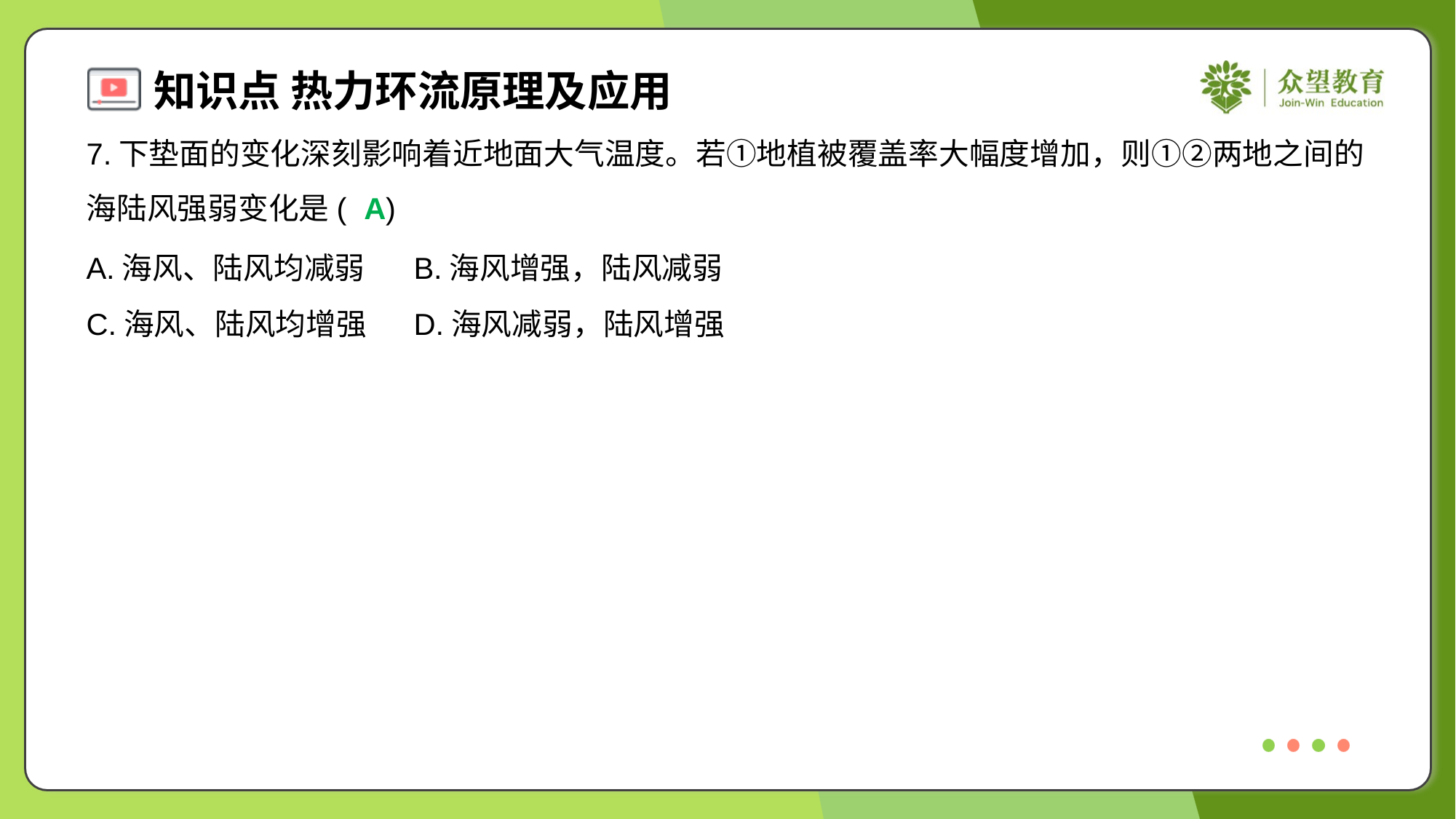

7.下垫面的变化深刻影响着近地面大气温度。若①地植被覆盖率大幅度增加，则①②两地之间的
海陆风强弱变化是(     )
A
A.海风、陆风均减弱	B.海风增强，陆风减弱
C.海风、陆风均增强	D.海风减弱，陆风增强